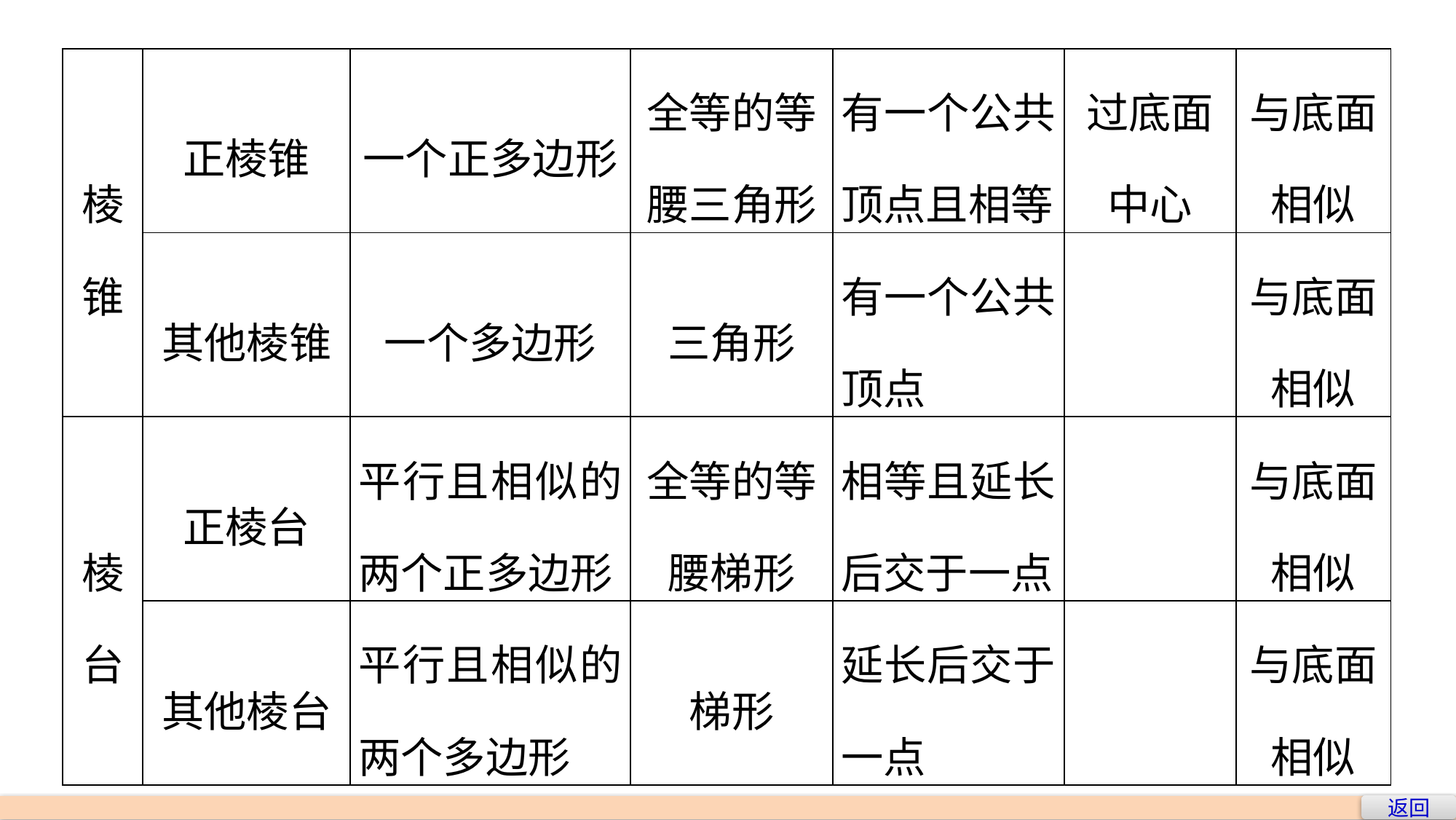

| 棱 锥 | 正棱锥 | 一个正多边形 | 全等的等 腰三角形 | 有一个公共顶点且相等 | 过底面中心 | 与底面相似 |
| --- | --- | --- | --- | --- | --- | --- |
|  | 其他棱锥 | 一个多边形 | 三角形 | 有一个公共顶点 |  | 与底面相似 |
| 棱 台 | 正棱台 | 平行且相似的两个正多边形 | 全等的等 腰梯形 | 相等且延长后交于一点 |  | 与底面相似 |
|  | 其他棱台 | 平行且相似的两个多边形 | 梯形 | 延长后交于一点 |  | 与底面相似 |
返回